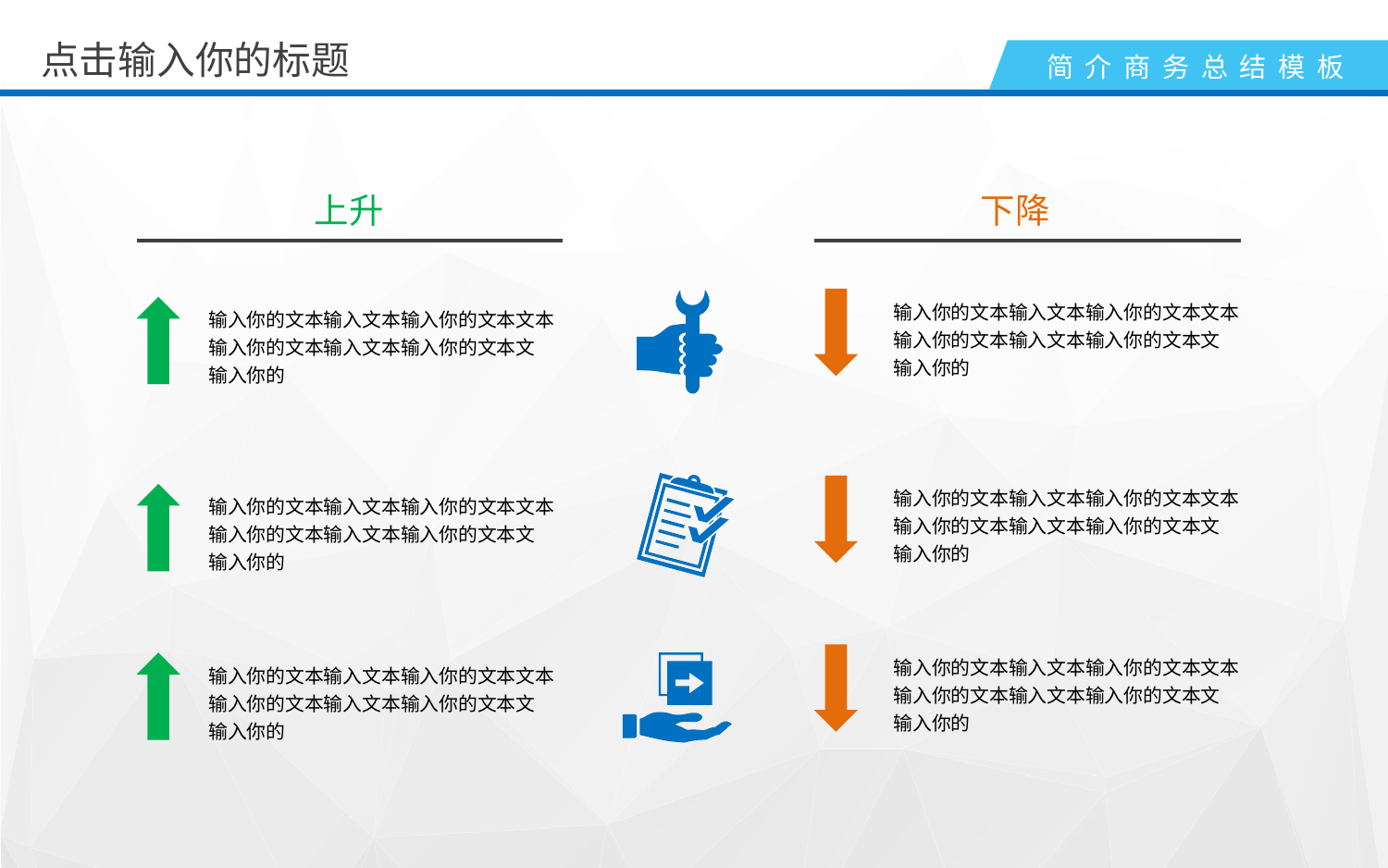

点击输入你的标题
上升
下降

输入你的文本输入文本输入你的文本文本输入你的文本输入文本输入你的文本文
输入你的

输入你的文本输入文本输入你的文本文本输入你的文本输入文本输入你的文本文
输入你的

输入你的文本输入文本输入你的文本文本输入你的文本输入文本输入你的文本文
输入你的

输入你的文本输入文本输入你的文本文本输入你的文本输入文本输入你的文本文
输入你的

输入你的文本输入文本输入你的文本文本输入你的文本输入文本输入你的文本文
输入你的

输入你的文本输入文本输入你的文本文本输入你的文本输入文本输入你的文本文
输入你的